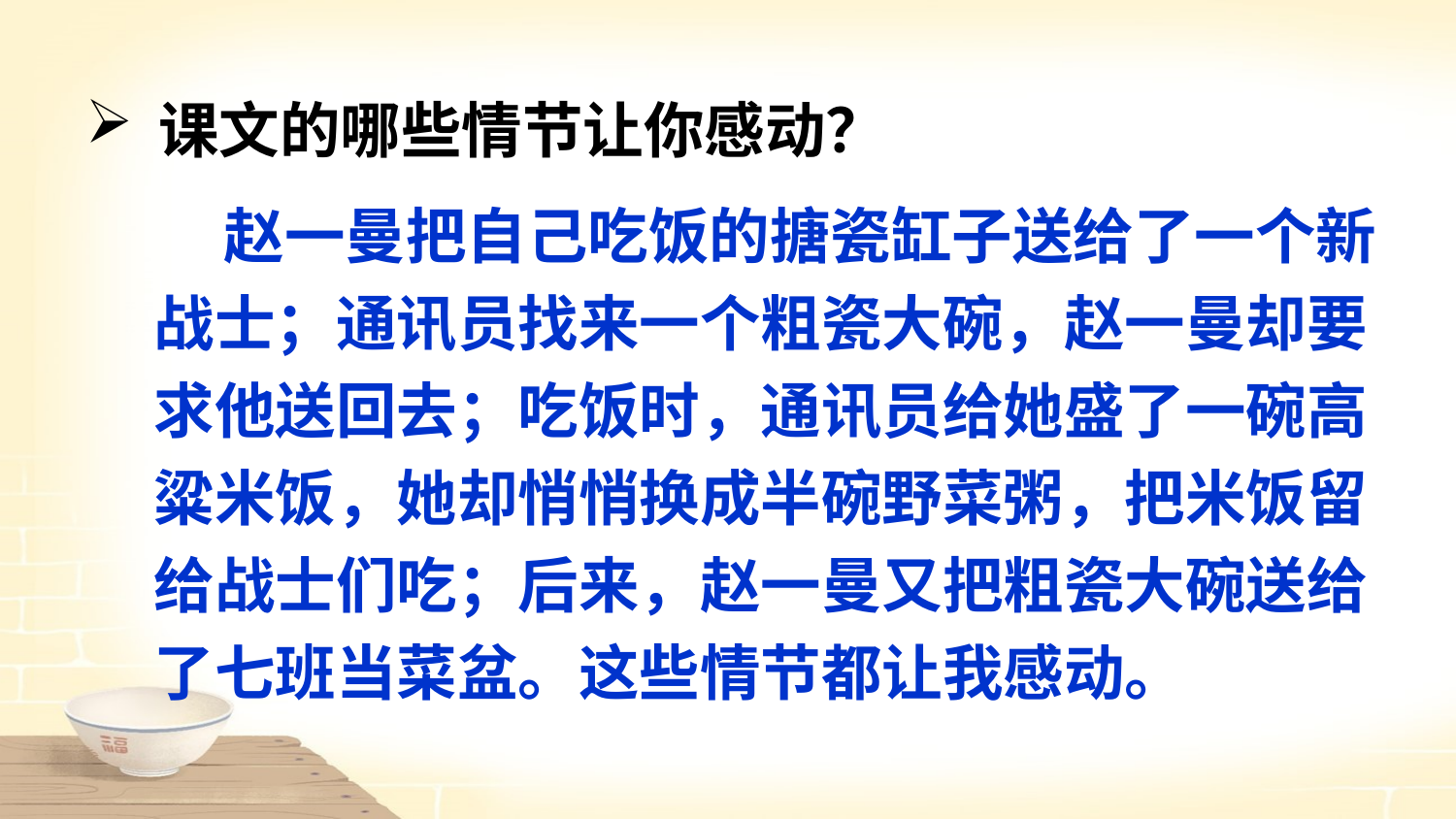

课文的哪些情节让你感动？
    赵一曼把自己吃饭的搪瓷缸子送给了一个新战士；通讯员找来一个粗瓷大碗，赵一曼却要求他送回去；吃饭时，通讯员给她盛了一碗高粱米饭，她却悄悄换成半碗野菜粥，把米饭留给战士们吃；后来，赵一曼又把粗瓷大碗送给了七班当菜盆。这些情节都让我感动。